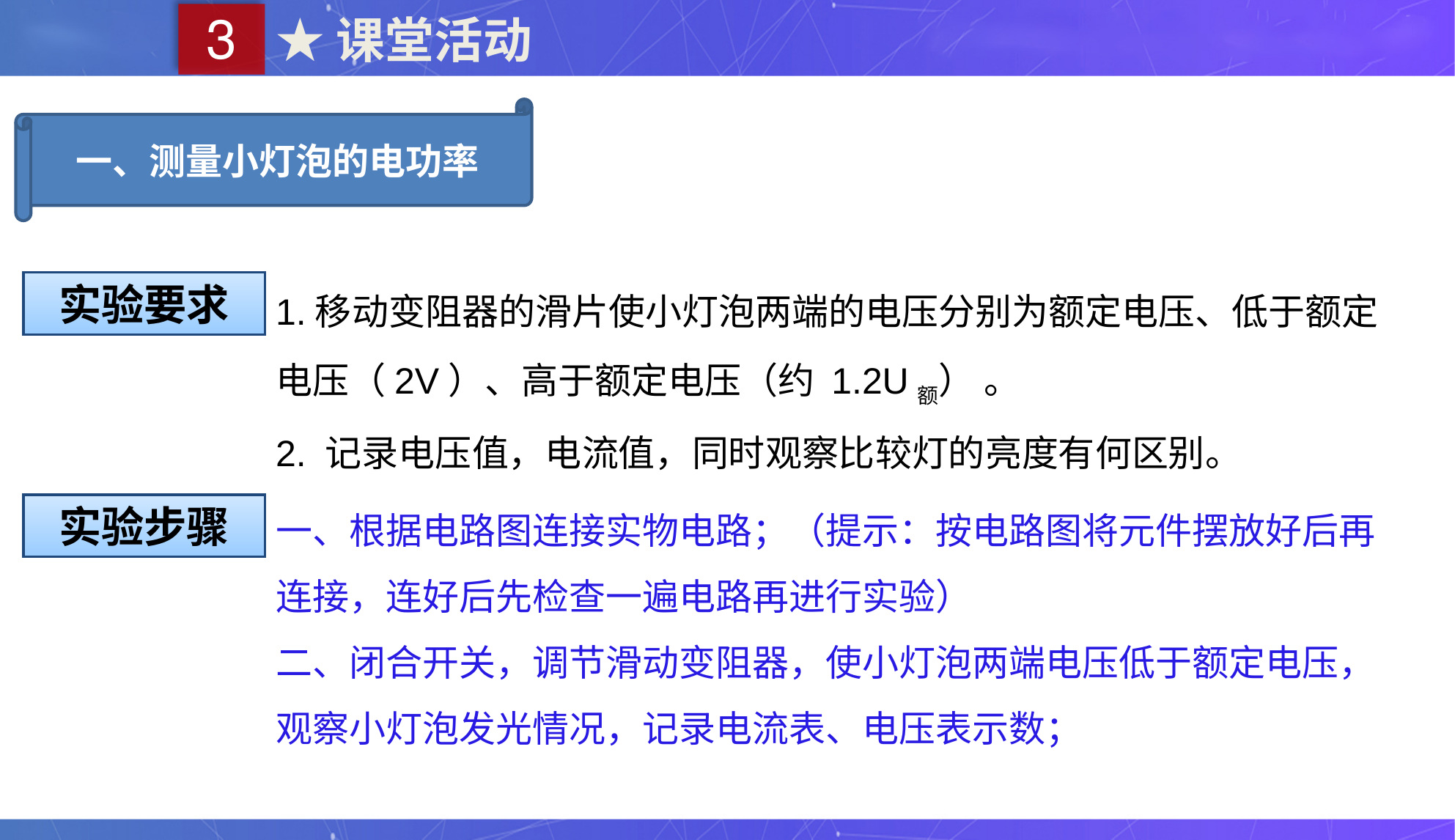

3
★课堂活动
一、测量小灯泡的电功率
1.移动变阻器的滑片使小灯泡两端的电压分别为额定电压、低于额定电压（2V）、高于额定电压（约 1.2U额） 。
2. 记录电压值，电流值，同时观察比较灯的亮度有何区别。
实验要求
一、根据电路图连接实物电路；（提示：按电路图将元件摆放好后再连接，连好后先检查一遍电路再进行实验）
二、闭合开关，调节滑动变阻器，使小灯泡两端电压低于额定电压，观察小灯泡发光情况，记录电流表、电压表示数；
实验步骤